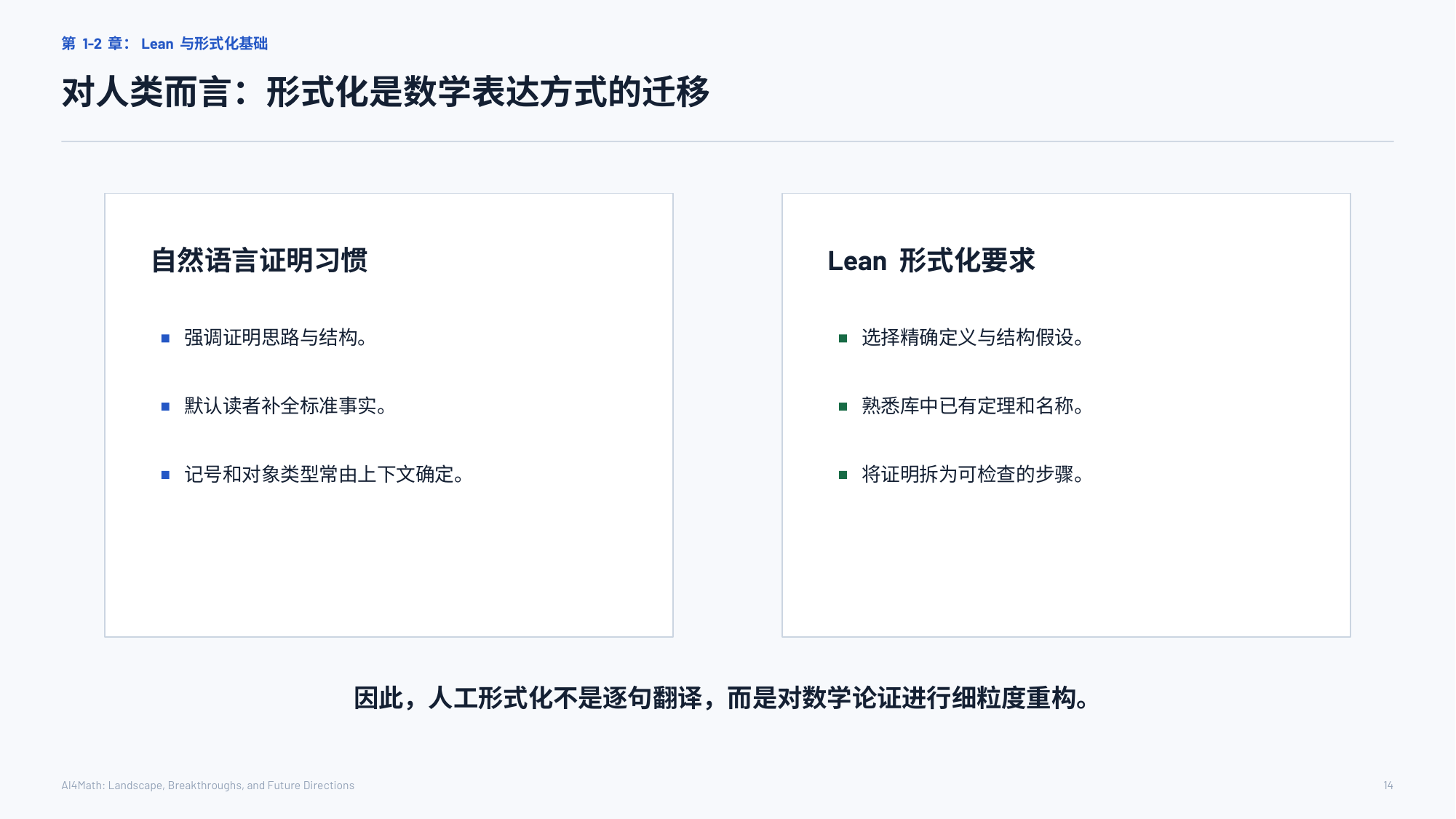

第 1-2 章：Lean 与形式化基础
对人类而言：形式化是数学表达方式的迁移

自然语言证明习惯
Lean 形式化要求
强调证明思路与结构。
选择精确定义与结构假设。

默认读者补全标准事实。
熟悉库中已有定理和名称。

记号和对象类型常由上下文确定。
将证明拆为可检查的步骤。

因此，人工形式化不是逐句翻译，而是对数学论证进行细粒度重构。
AI4Math: Landscape, Breakthroughs, and Future Directions
14